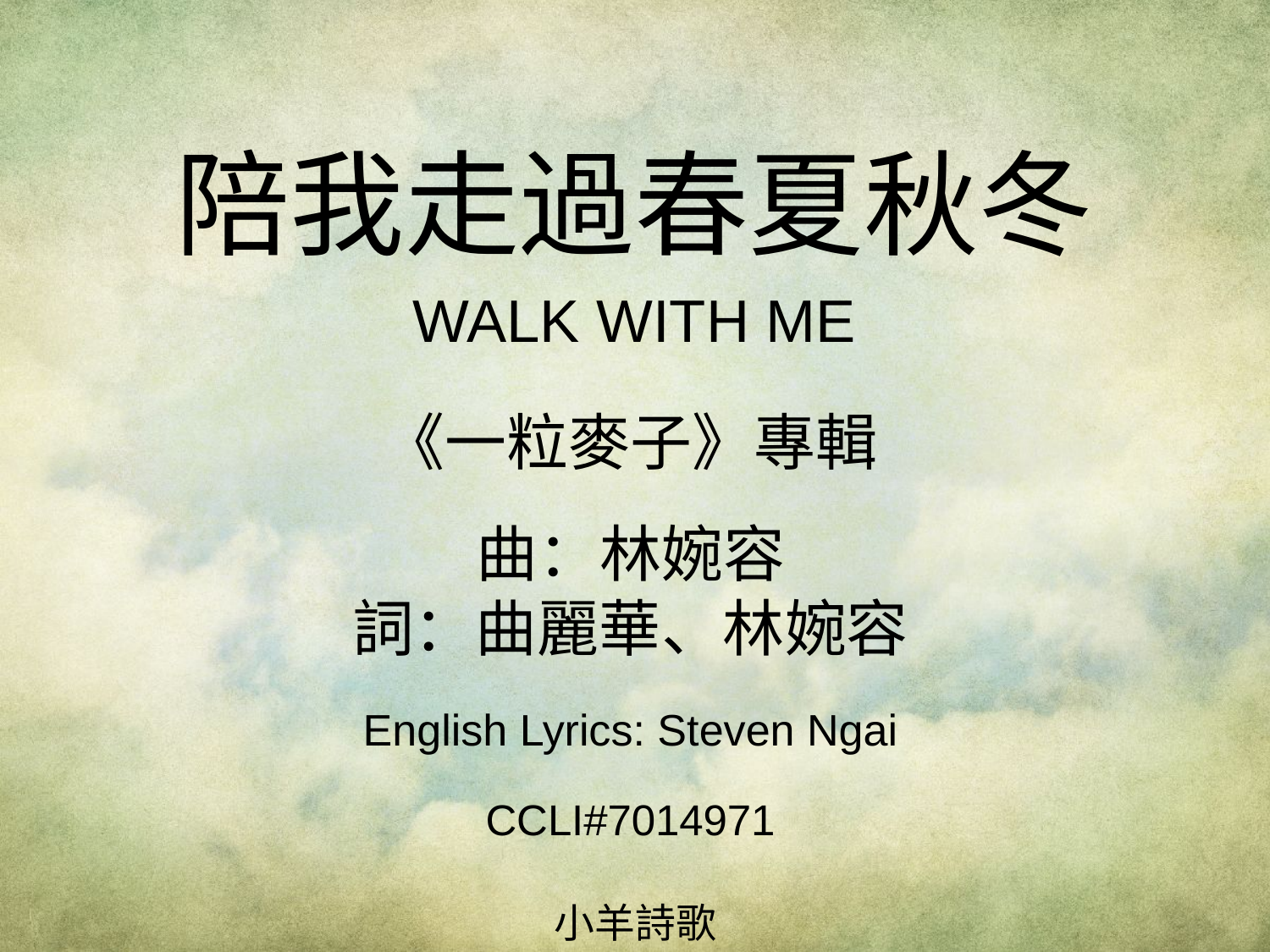

陪我走過春夏秋冬
WALK WITH ME

# 《一粒麥子》專輯 曲：林婉容 詞：曲麗華、林婉容 English Lyrics: Steven Ngai CCLI#7014971
小羊詩歌